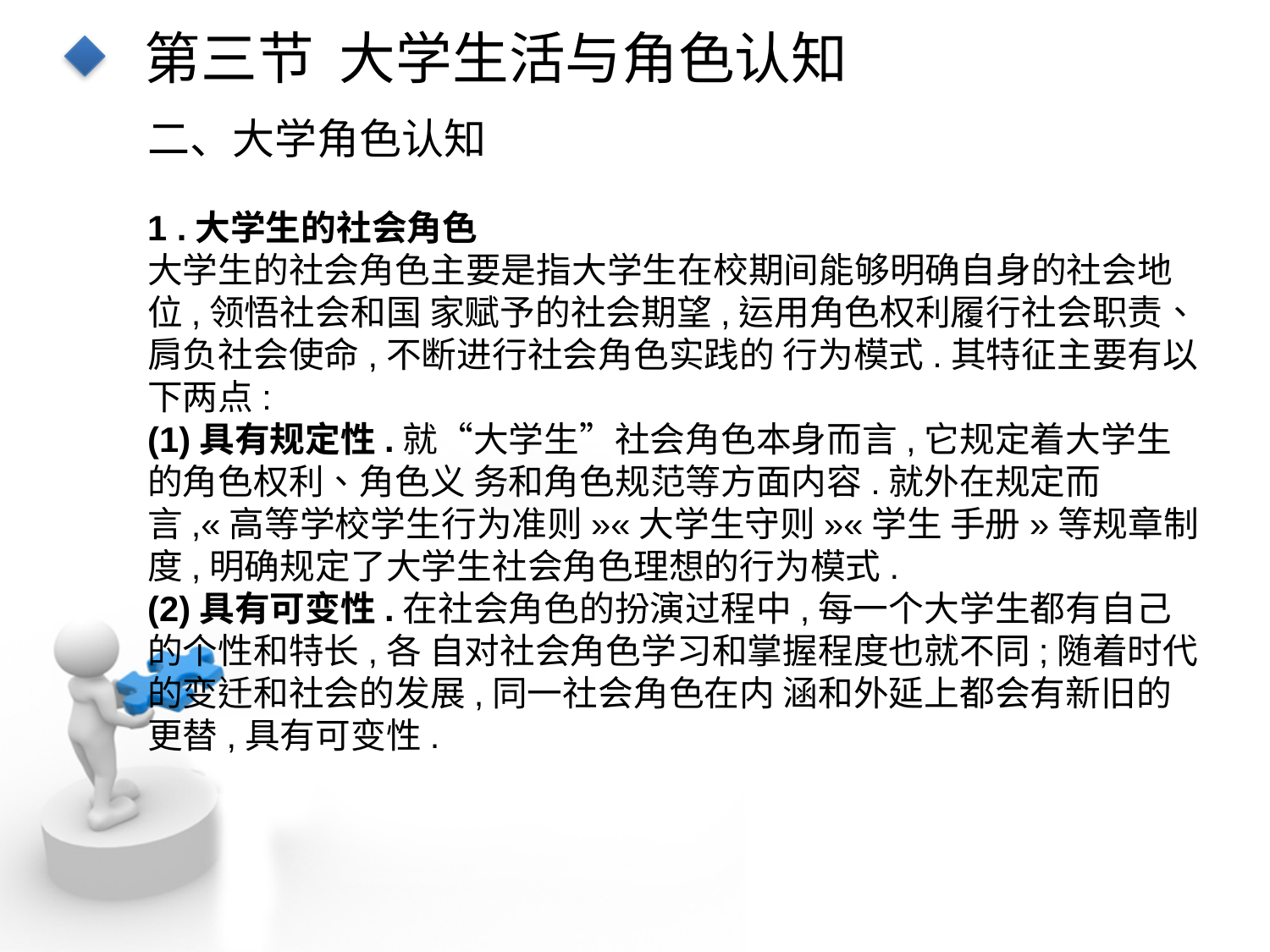

第三节  大学生活与角色认知

二、大学角色认知

1 .大学生的社会角色
大学生的社会角色主要是指大学生在校期间能够明确自身的社会地位,领悟社会和国 家赋予的社会期望,运用角色权利履行社会职责、肩负社会使命,不断进行社会角色实践的 行为模式.其特征主要有以下两点:
(1)具有规定性.就“大学生”社会角色本身而言,它规定着大学生的角色权利、角色义 务和角色规范等方面内容.就外在规定而言,«高等学校学生行为准则»«大学生守则»«学生 手册»等规章制度,明确规定了大学生社会角色理想的行为模式.
(2)具有可变性.在社会角色的扮演过程中,每一个大学生都有自己的个性和特长,各 自对社会角色学习和掌握程度也就不同;随着时代的变迁和社会的发展,同一社会角色在内 涵和外延上都会有新旧的更替,具有可变性.
点击添加文本
点击添加文本
点击添加文本
点击添加文本